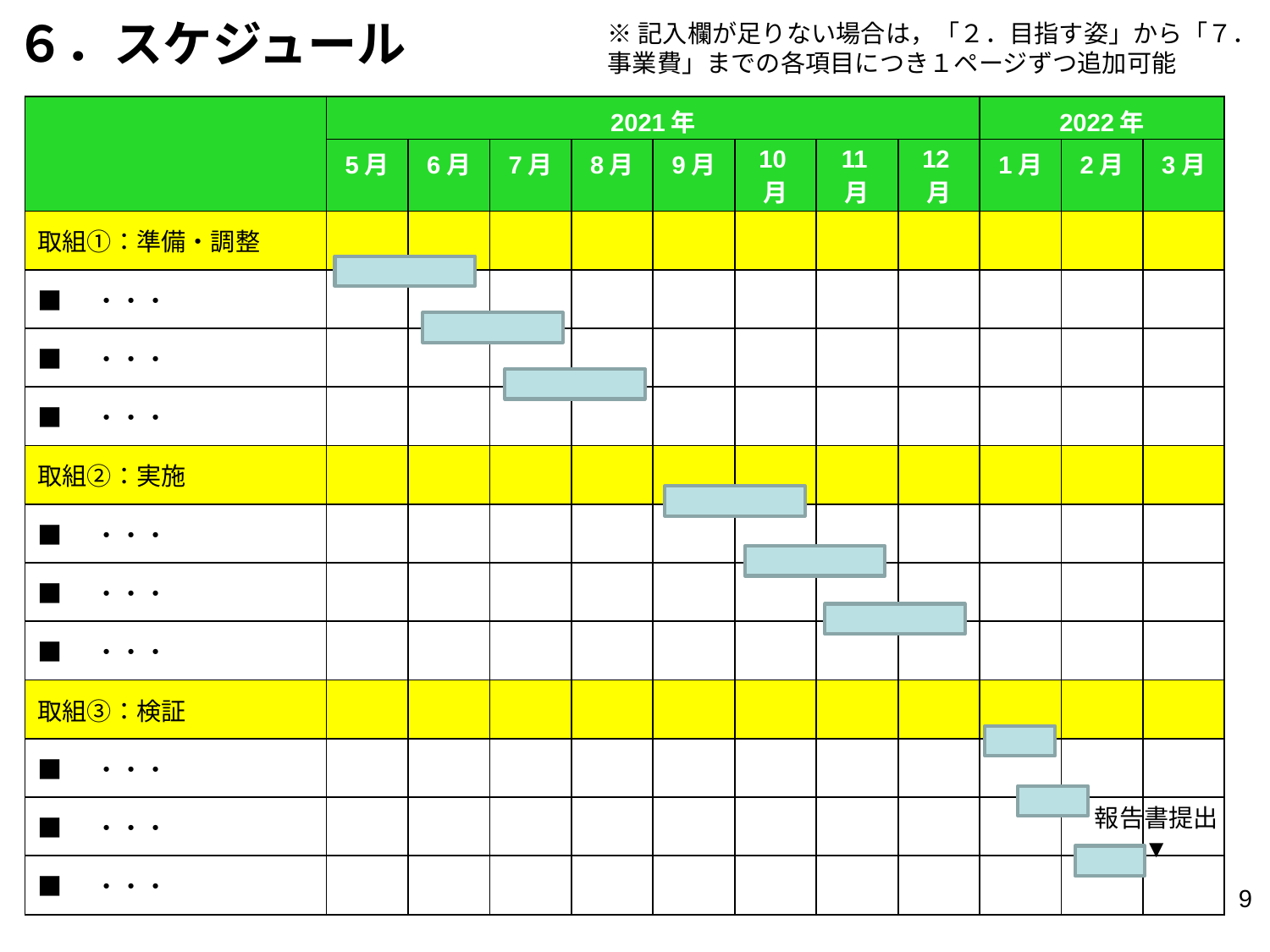

６．スケジュール
※記入欄が足りない場合は，「２．目指す姿」から「７．事業費」までの各項目につき１ページずつ追加可能
|  | 2021年 |  |  |  |  |  |  |  | 2022年 |  |  |
| --- | --- | --- | --- | --- | --- | --- | --- | --- | --- | --- | --- |
|  | 5月 | 6月 | 7月 | 8月 | 9月 | 10月 | 11月 | 12月 | 1月 | 2月 | 3月 |
| 取組①：準備・調整 |  |  |  |  |  |  |  |  |  |  |  |
| ■　・・・ |  |  |  |  |  |  |  |  |  |  |  |
| ■　・・・ |  |  |  |  |  |  |  |  |  |  |  |
| ■　・・・ |  |  |  |  |  |  |  |  |  |  |  |
| 取組②：実施 |  |  |  |  |  |  |  |  |  |  |  |
| ■　・・・ |  |  |  |  |  |  |  |  |  |  |  |
| ■　・・・ |  |  |  |  |  |  |  |  |  |  |  |
| ■　・・・ |  |  |  |  |  |  |  |  |  |  |  |
| 取組③：検証 |  |  |  |  |  |  |  |  |  |  |  |
| ■　・・・ |  |  |  |  |  |  |  |  |  |  |  |
| ■　・・・ |  |  |  |  |  |  |  |  |  |  |  |
| ■　・・・ |  |  |  |  |  |  |  |  |  |  |  |

報告書提出
▼

9